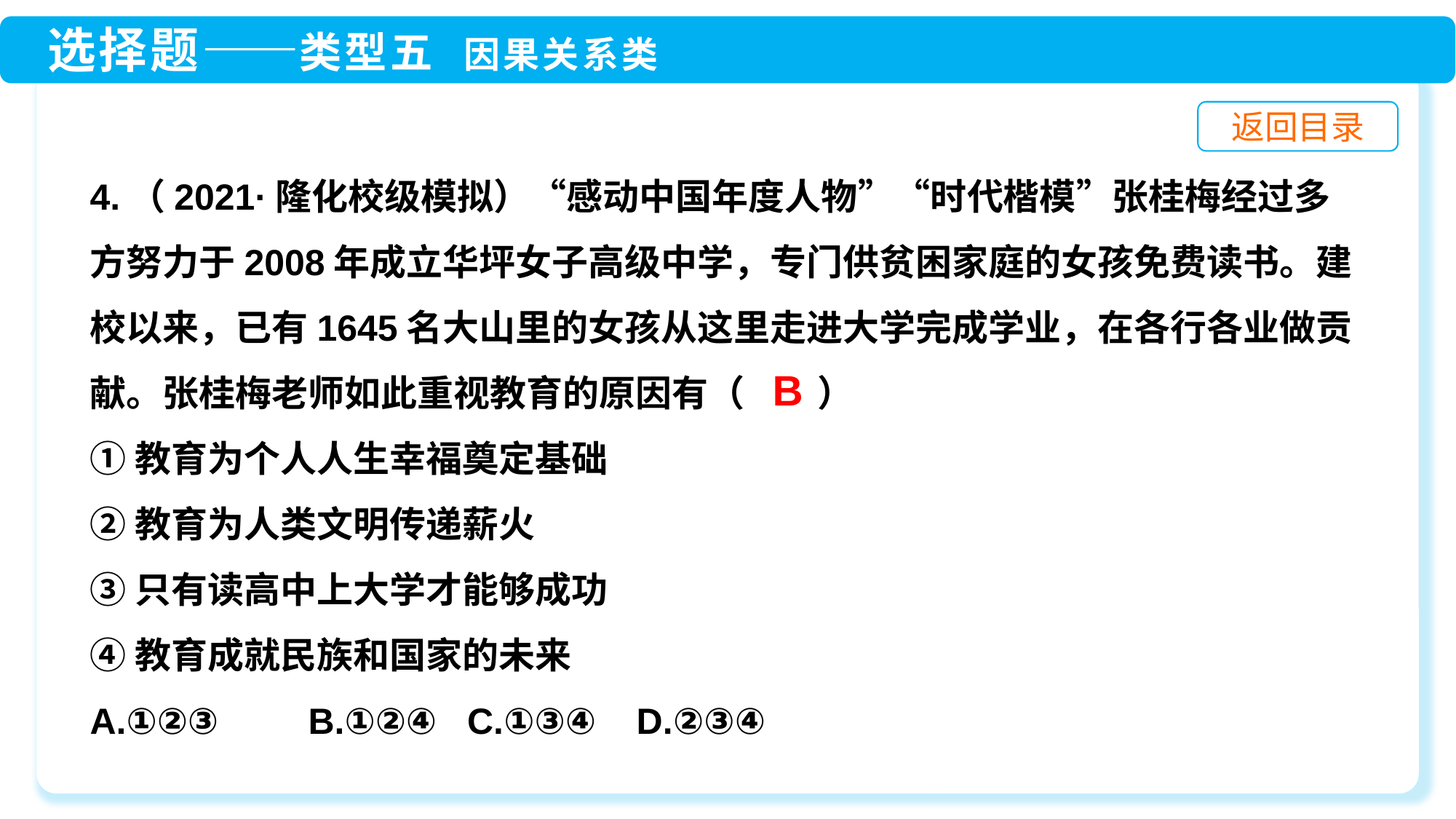

4.（2021·隆化校级模拟）“感动中国年度人物”“时代楷模”张桂梅经过多方努力于2008年成立华坪女子高级中学，专门供贫困家庭的女孩免费读书。建校以来，已有1645名大山里的女孩从这里走进大学完成学业，在各行各业做贡献。张桂梅老师如此重视教育的原因有（　　）
①教育为个人人生幸福奠定基础
②教育为人类文明传递薪火
③只有读高中上大学才能够成功
④教育成就民族和国家的未来
A.①②③	B.①②④   C.①③④    D.②③④
B